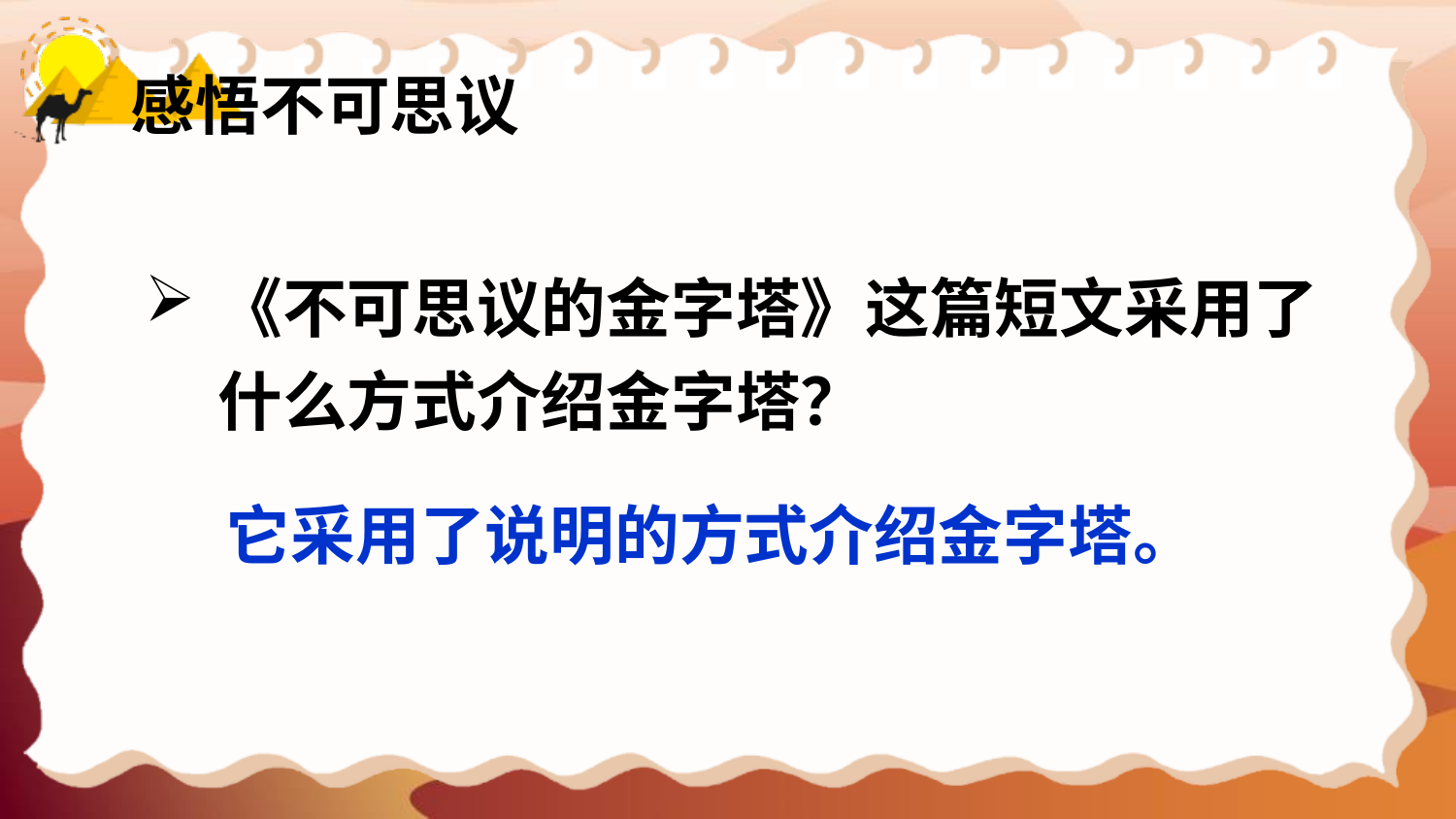

感悟不可思议
《不可思议的金字塔》这篇短文采用了什么方式介绍金字塔？
它采用了说明的方式介绍金字塔。